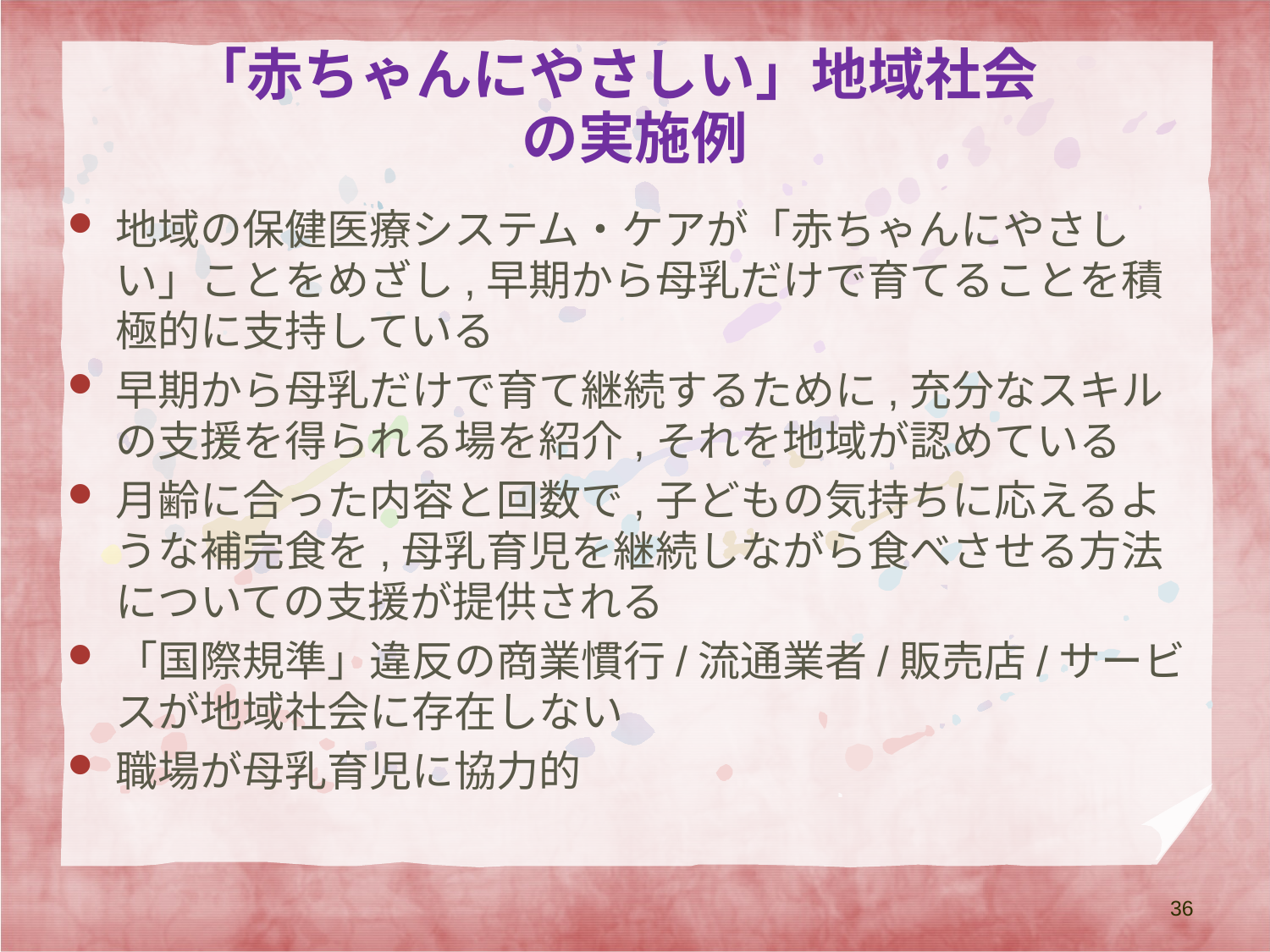

# 「赤ちゃんにやさしい」地域社会 の実施例
地域の保健医療システム・ケアが「赤ちゃんにやさしい」ことをめざし,早期から母乳だけで育てることを積極的に支持している
早期から母乳だけで育て継続するために,充分なスキルの支援を得られる場を紹介,それを地域が認めている
月齢に合った内容と回数で,子どもの気持ちに応えるような補完食を,母乳育児を継続しながら食べさせる方法についての支援が提供される
「国際規準」違反の商業慣行/流通業者/販売店/サービスが地域社会に存在しない
職場が母乳育児に協力的

36